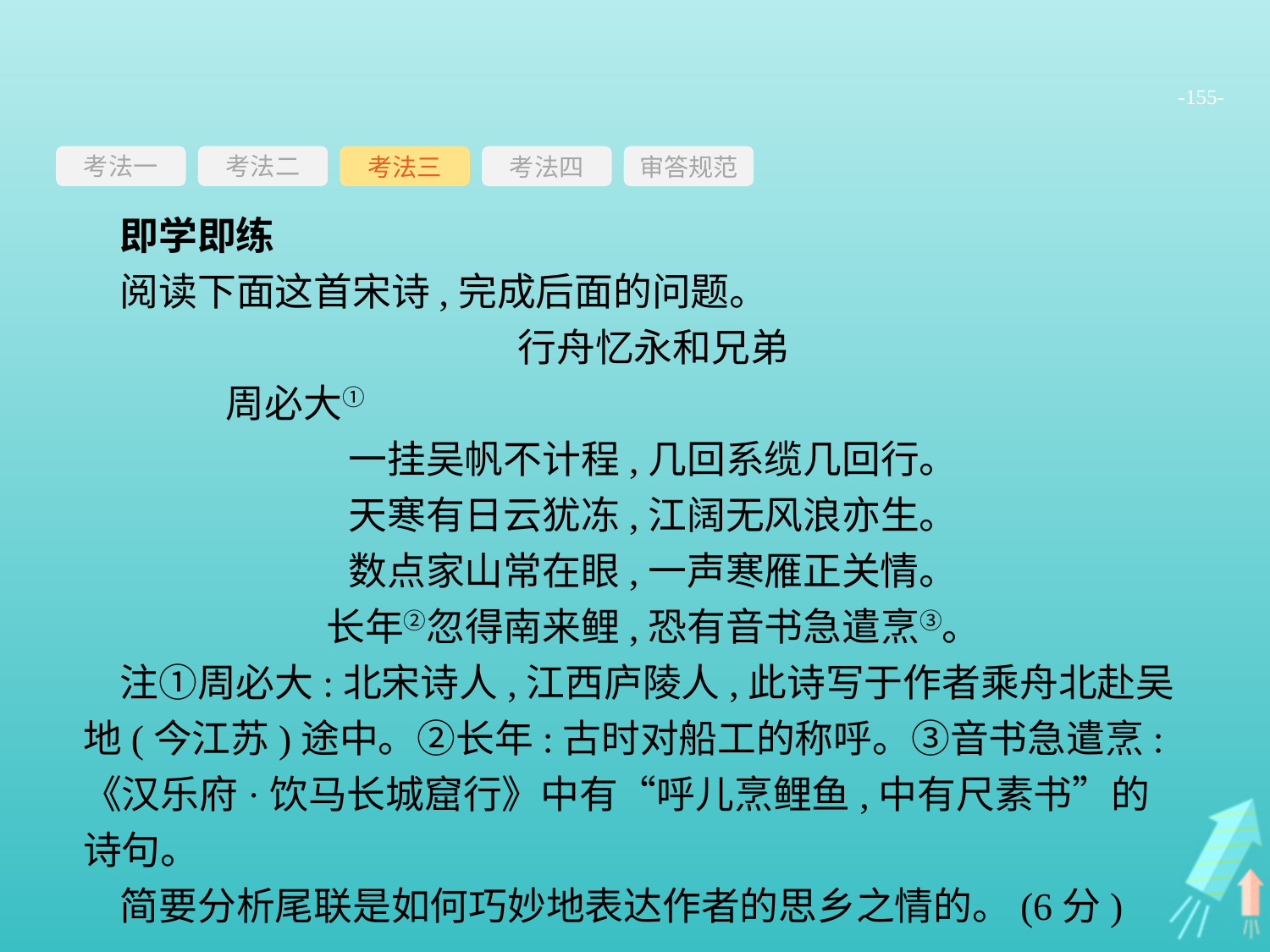

-155-
考法一
考法三
考法四
审答规范
考法二
即学即练
阅读下面这首宋诗,完成后面的问题。
行舟忆永和兄弟
	周必大①
一挂吴帆不计程,几回系缆几回行。
天寒有日云犹冻,江阔无风浪亦生。
数点家山常在眼,一声寒雁正关情。
长年②忽得南来鲤,恐有音书急遣烹③。
注①周必大:北宋诗人,江西庐陵人,此诗写于作者乘舟北赴吴地(今江苏)途中。②长年:古时对船工的称呼。③音书急遣烹:《汉乐府·饮马长城窟行》中有“呼儿烹鲤鱼,中有尺素书”的诗句。
简要分析尾联是如何巧妙地表达作者的思乡之情的。(6分)